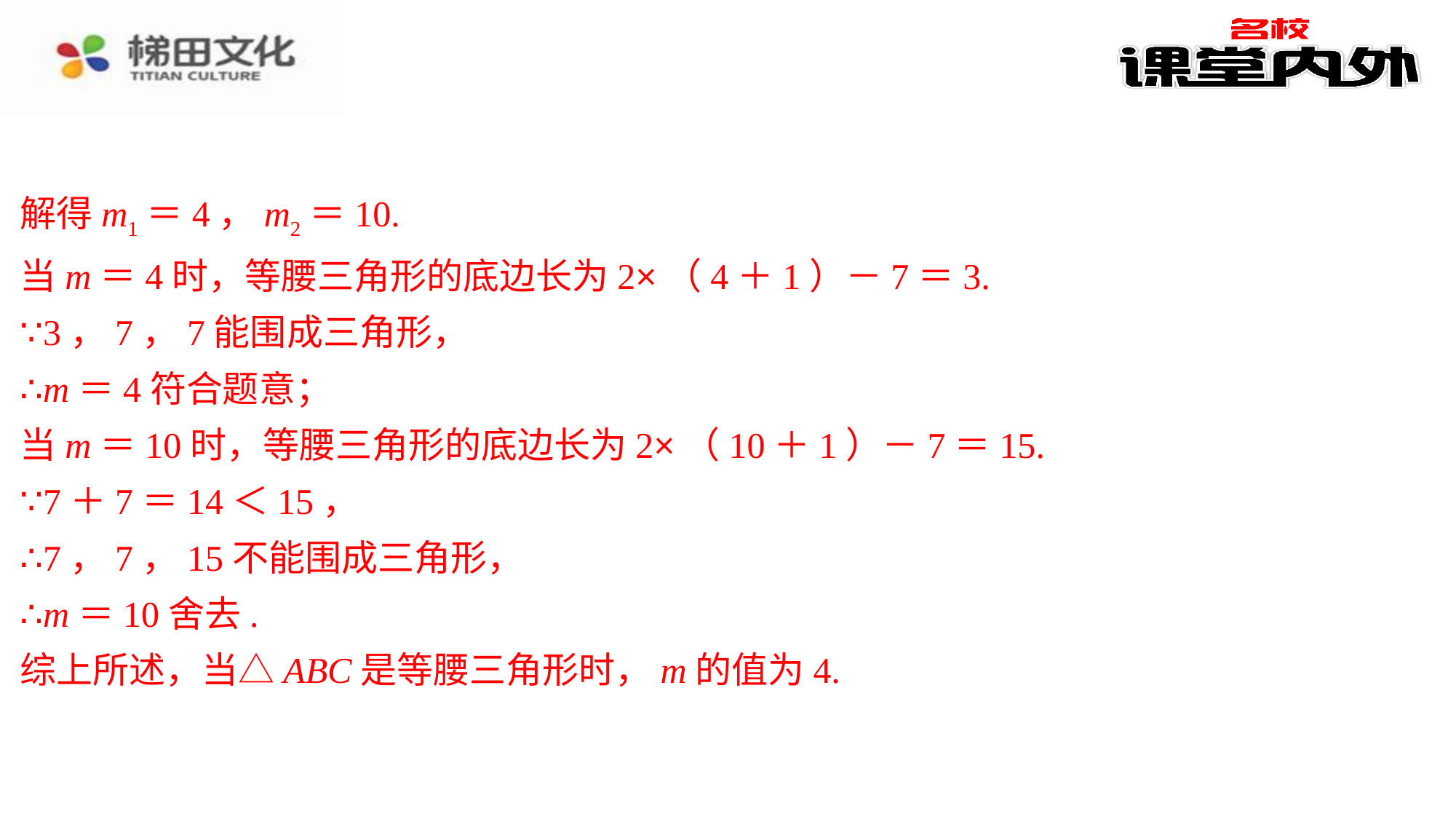

解得m1＝4，m2＝10.
当m＝4时，等腰三角形的底边长为2×（4＋1）－7＝3.
∵3，7，7能围成三角形，
∴m＝4符合题意；
当m＝10时，等腰三角形的底边长为2×（10＋1）－7＝15.
∵7＋7＝14＜15，
∴7，7，15不能围成三角形，
∴m＝10舍去.
综上所述，当△ABC是等腰三角形时，m的值为4.